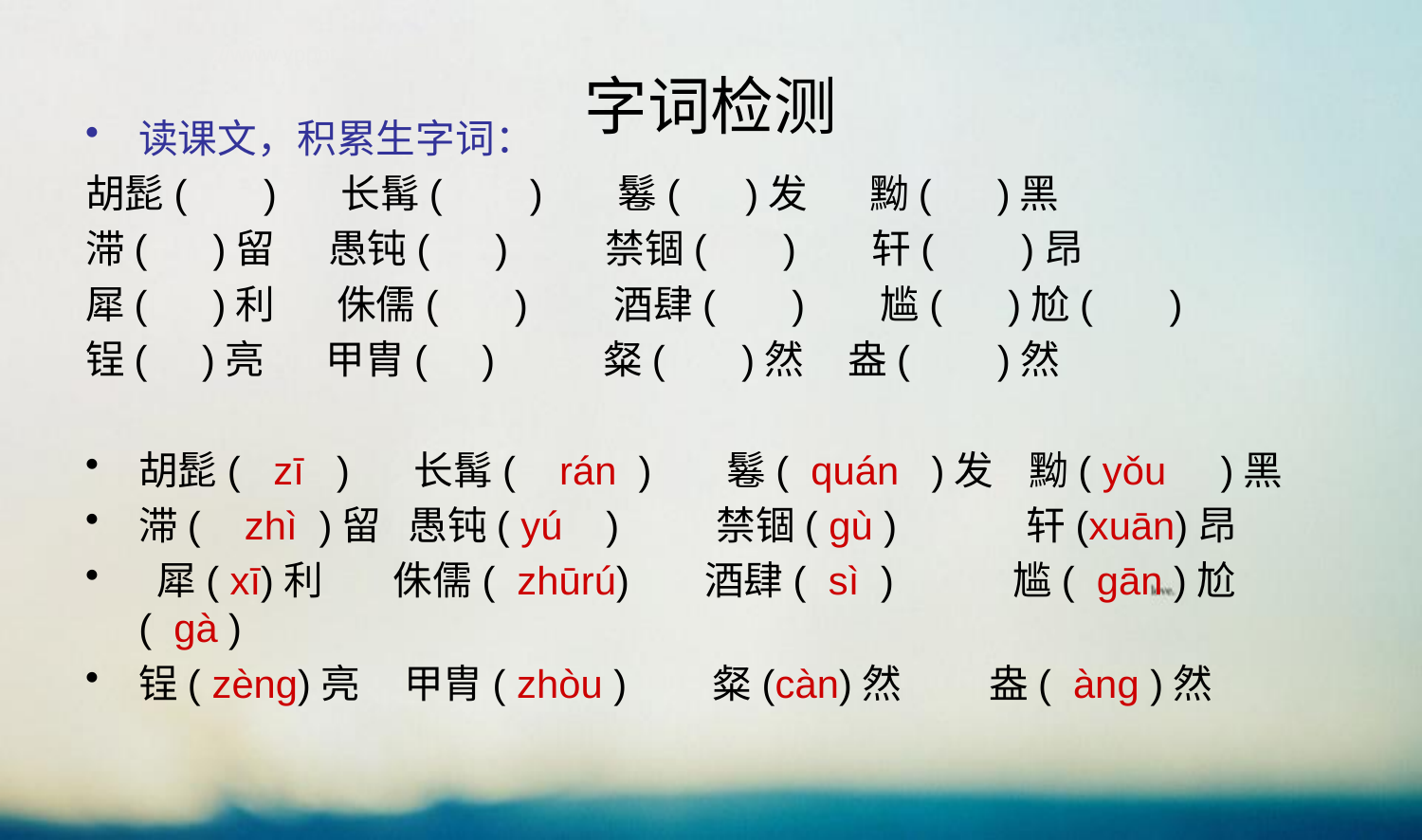

# 字词检测
https://www.ypppt.com/
读课文，积累生字词：
胡髭(       )     长髯(        )      鬈(      )发       黝(      )黑
滞(      )留      愚钝(      )        禁锢(       )      轩(        )昂
犀(      )利       侏儒(       )       酒肆(       )      尴(      )尬(       )
锃(     )亮       甲胄(     )         粲(       )然     盎(        )然

胡髭(   zī   )     长髯(    rán  )      鬈(  quán   )发    黝( yǒu     )黑
滞(    zhì  )留   愚钝( yú    )        禁锢( gù )           轩(xuān)昂
 犀( xī)利        侏儒(  zhūrú)      酒肆(  sì  )          尴(  gān )尬(  gà )
锃( zèng)亮     甲胄( zhòu )       粲(càn)然          盎(  àng )然